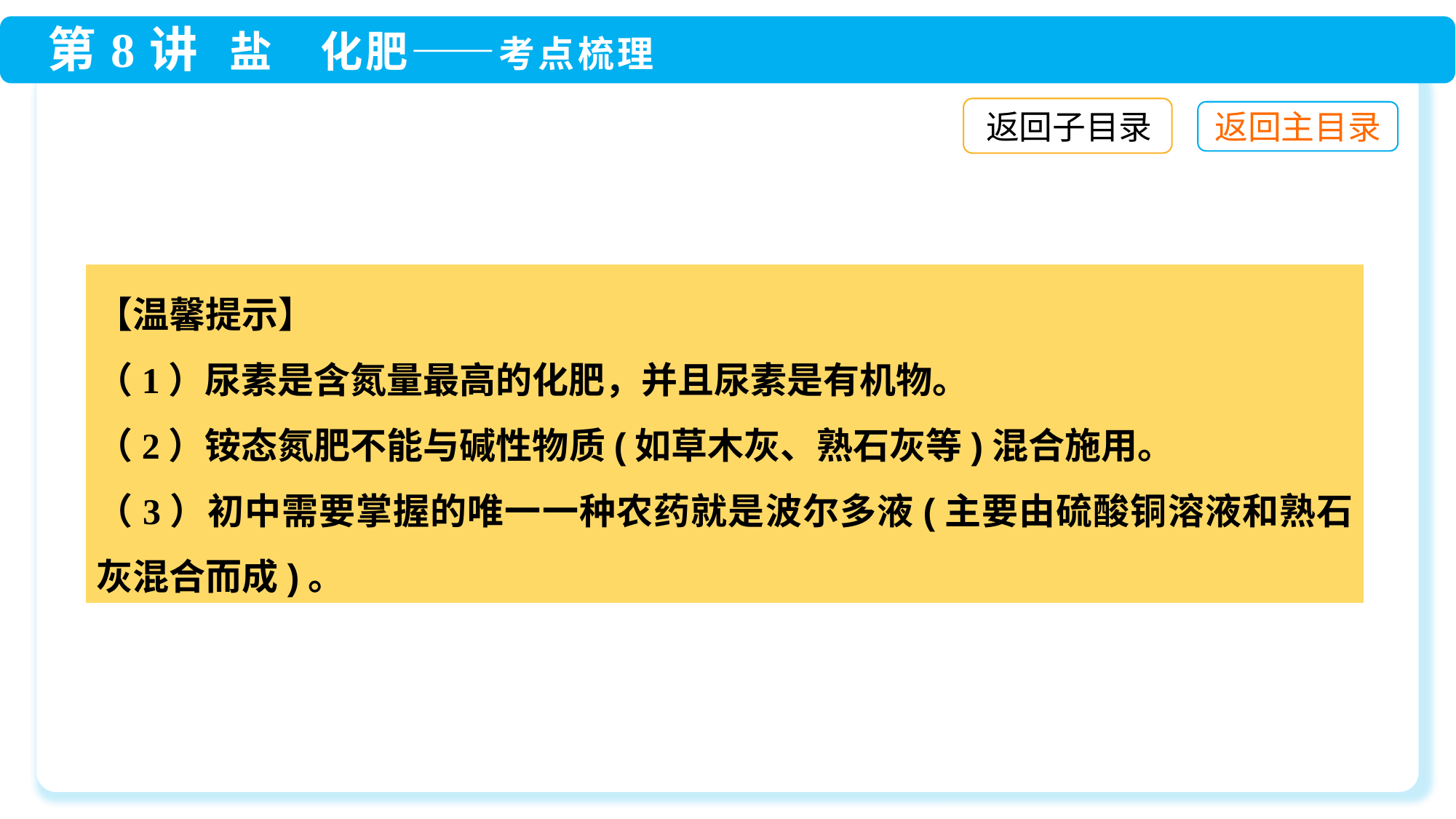

返回子目录
【温馨提示】
（1）尿素是含氮量最高的化肥，并且尿素是有机物。
（2）铵态氮肥不能与碱性物质(如草木灰、熟石灰等)混合施用。
（3）初中需要掌握的唯一一种农药就是波尔多液(主要由硫酸铜溶液和熟石灰混合而成)。